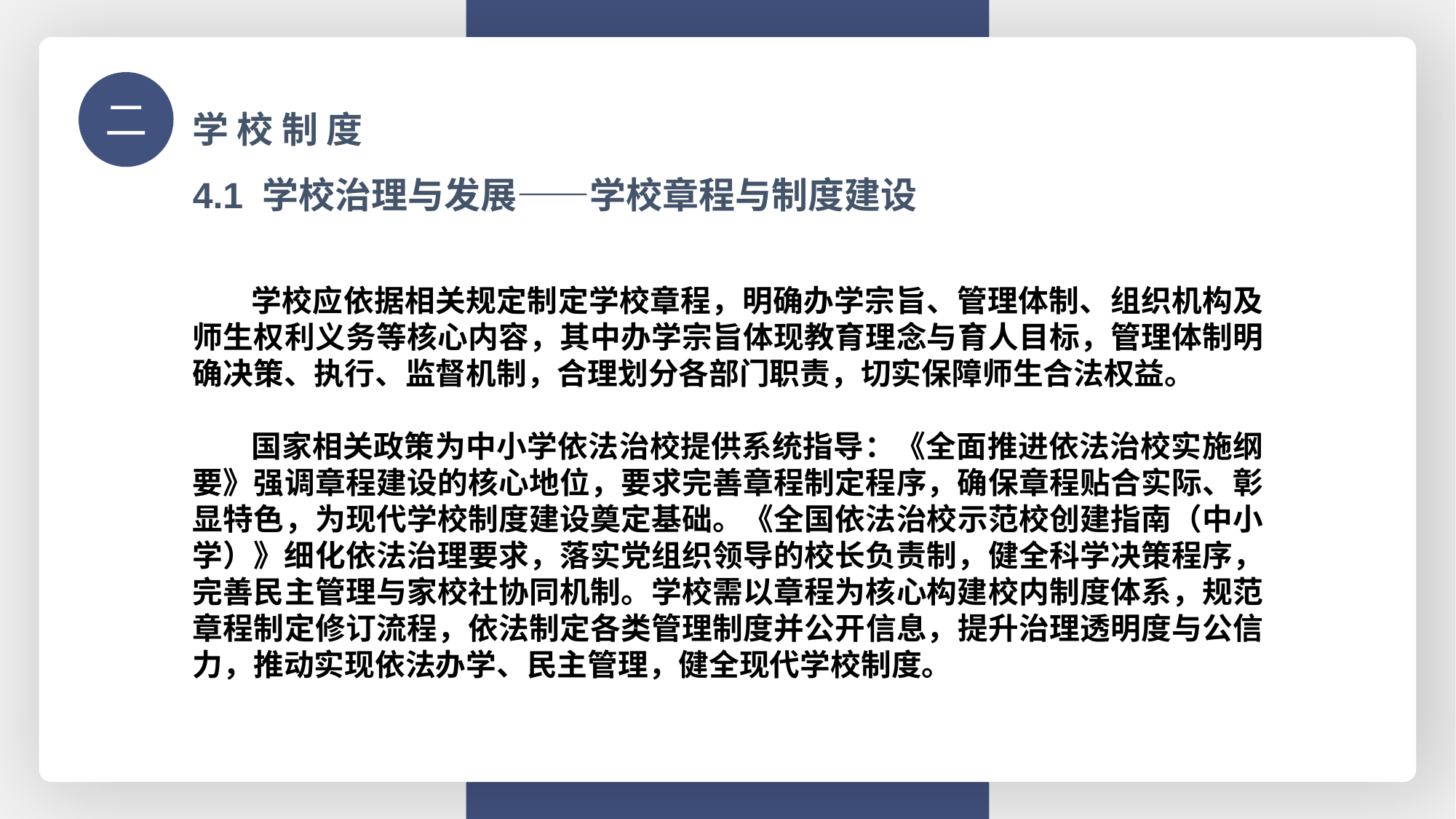

学 校 制 度
二
4.1 学校治理与发展——学校章程与制度建设
        学校应依据相关规定制定学校章程，明确办学宗旨、管理体制、组织机构及师生权利义务等核心内容，其中办学宗旨体现教育理念与育人目标，管理体制明确决策、执行、监督机制，合理划分各部门职责，切实保障师生合法权益。

       国家相关政策为中小学依法治校提供系统指导：《全面推进依法治校实施纲要》强调章程建设的核心地位，要求完善章程制定程序，确保章程贴合实际、彰显特色，为现代学校制度建设奠定基础。《全国依法治校示范校创建指南（中小学）》细化依法治理要求，落实党组织领导的校长负责制，健全科学决策程序，完善民主管理与家校社协同机制。学校需以章程为核心构建校内制度体系，规范章程制定修订流程，依法制定各类管理制度并公开信息，提升治理透明度与公信力，推动实现依法办学、民主管理，健全现代学校制度。